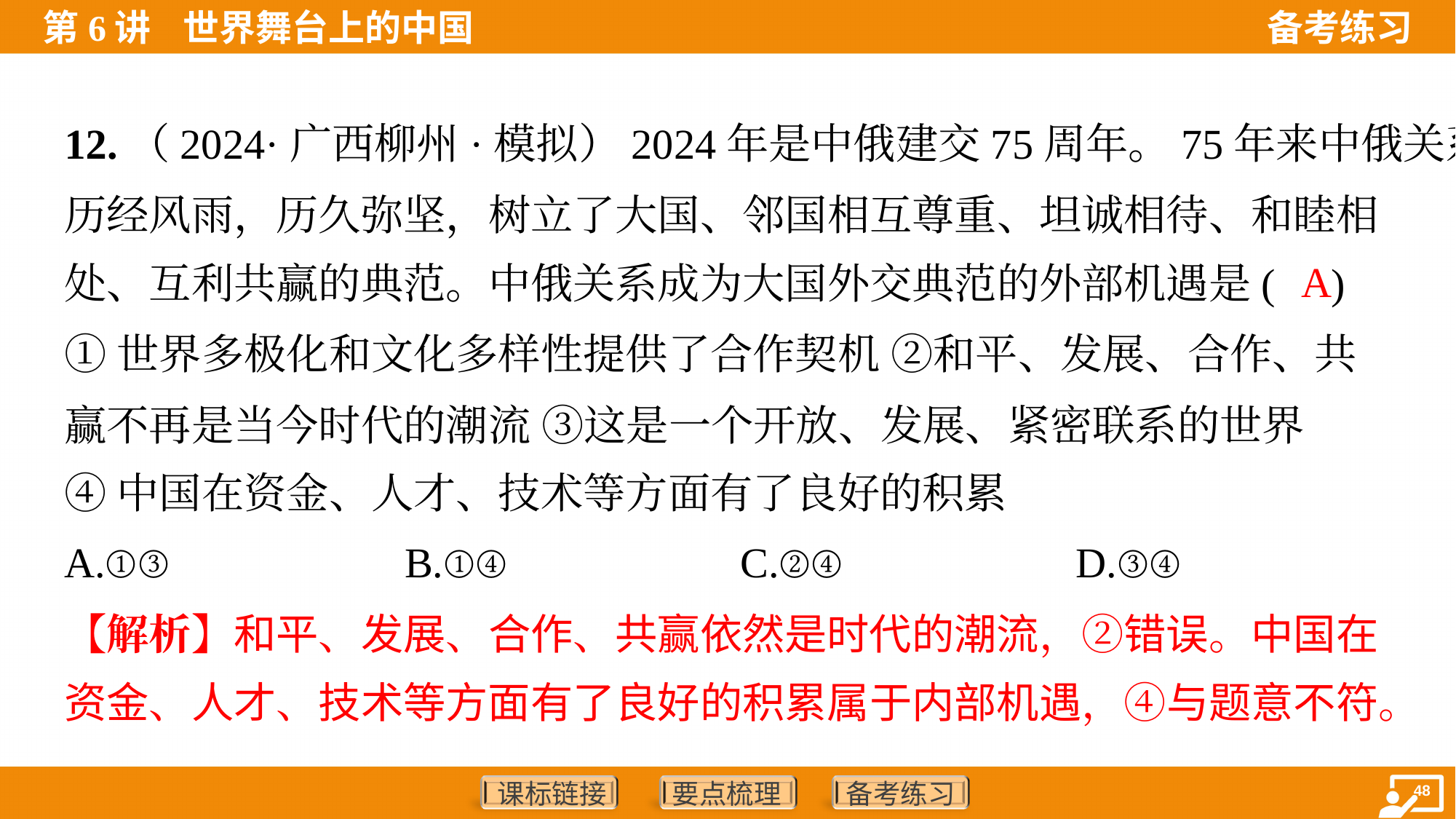

12.（2024·广西柳州·模拟）2024年是中俄建交75周年。75年来中俄关系
历经风雨，历久弥坚，树立了大国、邻国相互尊重、坦诚相待、和睦相
处、互利共赢的典范。中俄关系成为大国外交典范的外部机遇是(     )
A
①世界多极化和文化多样性提供了合作契机 ②和平、发展、合作、共
赢不再是当今时代的潮流 ③这是一个开放、发展、紧密联系的世界
④中国在资金、人才、技术等方面有了良好的积累
A.①③	B.①④	C.②④	D.③④
【解析】和平、发展、合作、共赢依然是时代的潮流，②错误。中国在
资金、人才、技术等方面有了良好的积累属于内部机遇，④与题意不符。